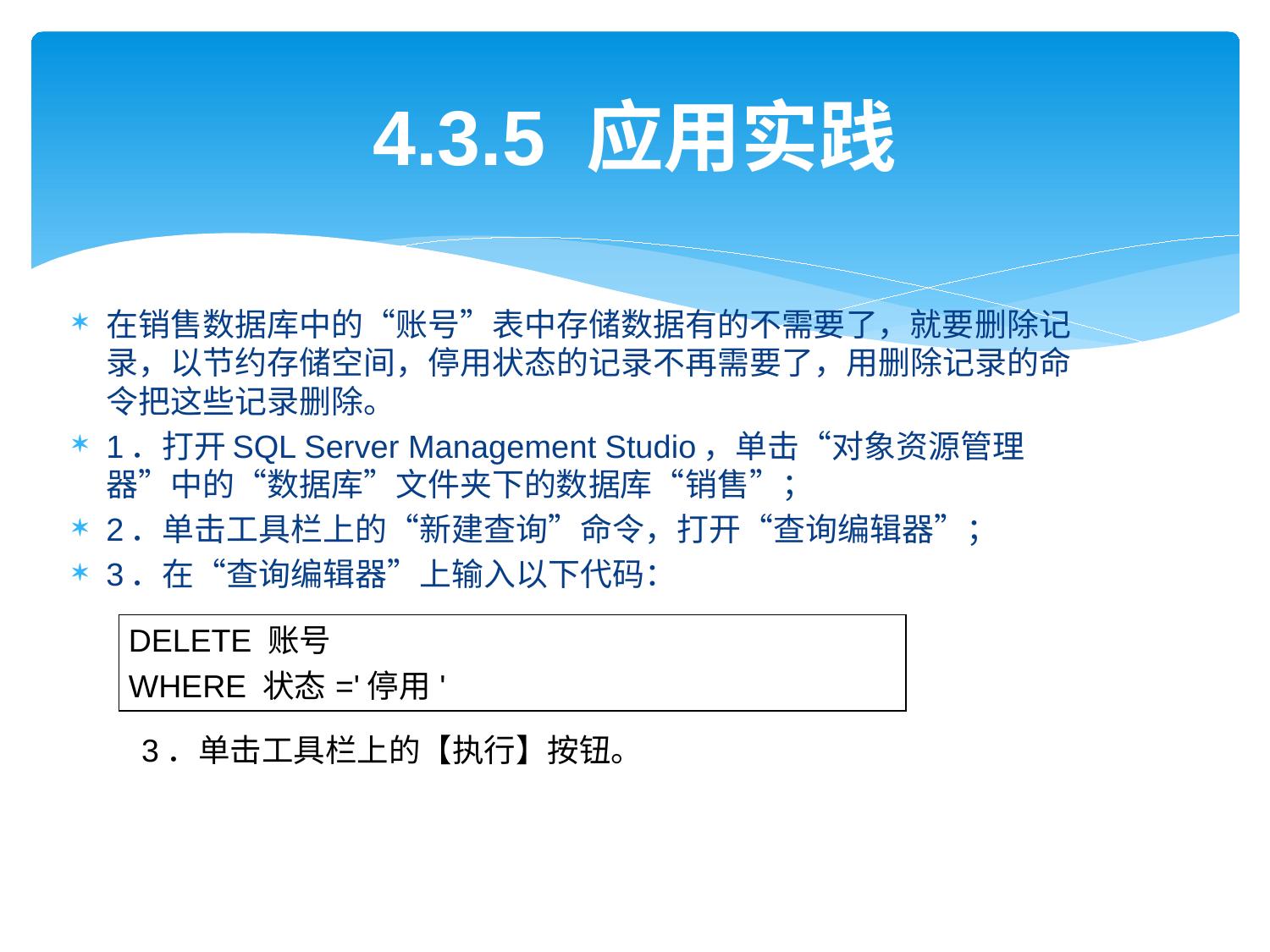

# 4.3.5 应用实践
在销售数据库中的“账号”表中存储数据有的不需要了，就要删除记录，以节约存储空间，停用状态的记录不再需要了，用删除记录的命令把这些记录删除。
1．打开SQL Server Management Studio，单击“对象资源管理器”中的“数据库”文件夹下的数据库“销售”；
2．单击工具栏上的“新建查询”命令，打开“查询编辑器”；
3．在“查询编辑器”上输入以下代码：
| DELETE 账号 WHERE 状态='停用' |
| --- |
3．单击工具栏上的【执行】按钮。